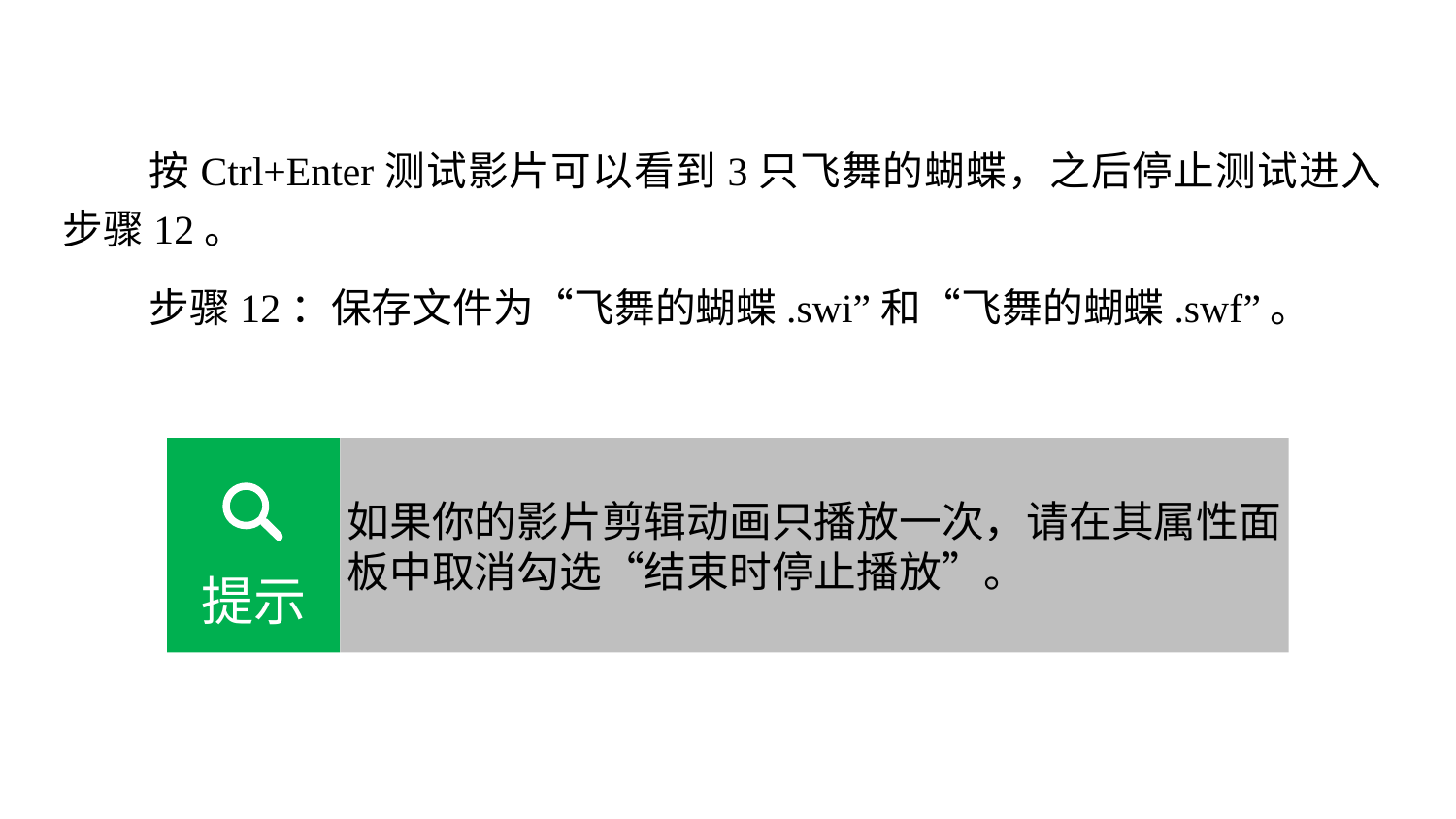

按Ctrl+Enter测试影片可以看到3只飞舞的蝴蝶，之后停止测试进入步骤12。
步骤12：保存文件为“飞舞的蝴蝶.swi”和“飞舞的蝴蝶.swf”。

如果你的影片剪辑动画只播放一次，请在其属性面板中取消勾选“结束时停止播放”。

提示